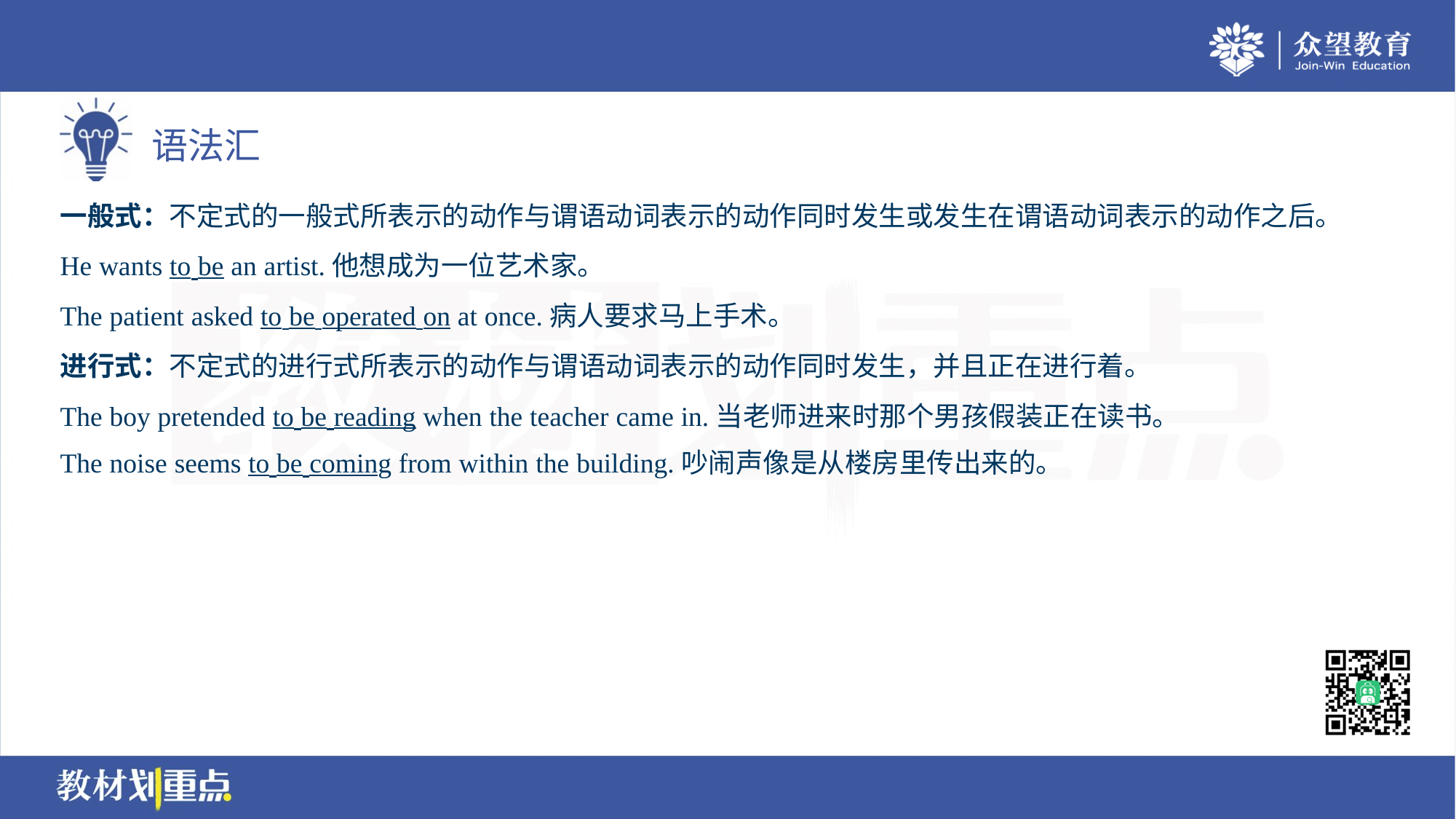

一般式：不定式的一般式所表示的动作与谓语动词表示的动作同时发生或发生在谓语动词表示的动作之后。
He wants to be an artist.他想成为一位艺术家。
The patient asked to be operated on at once.病人要求马上手术。
进行式：不定式的进行式所表示的动作与谓语动词表示的动作同时发生，并且正在进行着。
The boy pretended to be reading when the teacher came in.当老师进来时那个男孩假装正在读书。
The noise seems to be coming from within the building.吵闹声像是从楼房里传出来的。